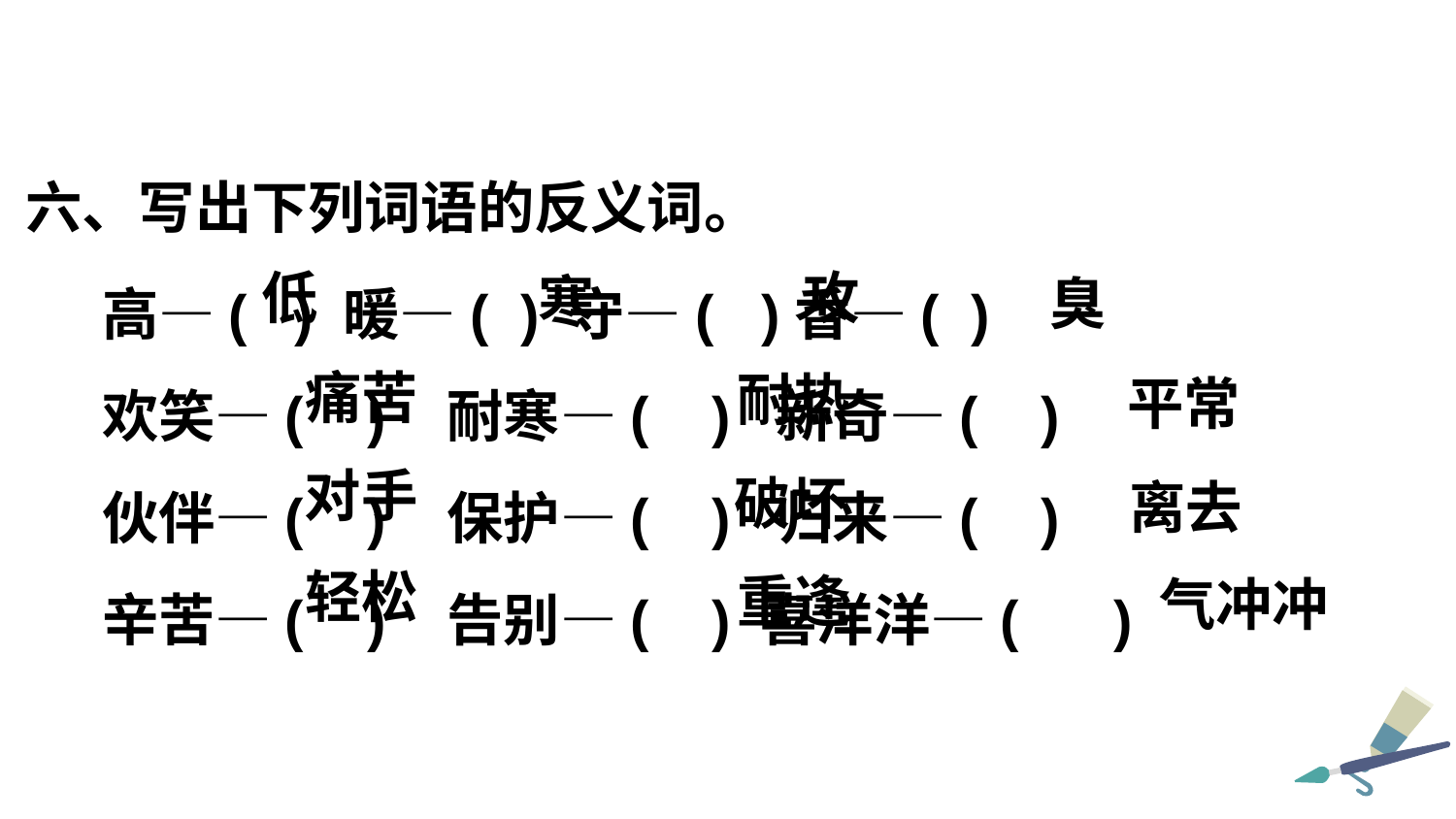

六、写出下列词语的反义词。
高—(   ) 暖—(  ) 守—(   )香—(  )
欢笑—(    )   耐寒—(    )  新奇—(    )
伙伴—(    )   保护—(    )  归来—(    )
辛苦—(    )   告别—(    ) 喜洋洋—(      )
攻
低
寒
臭
痛苦
耐热
平常
对手
破坏
离去
轻松
重逢
气冲冲